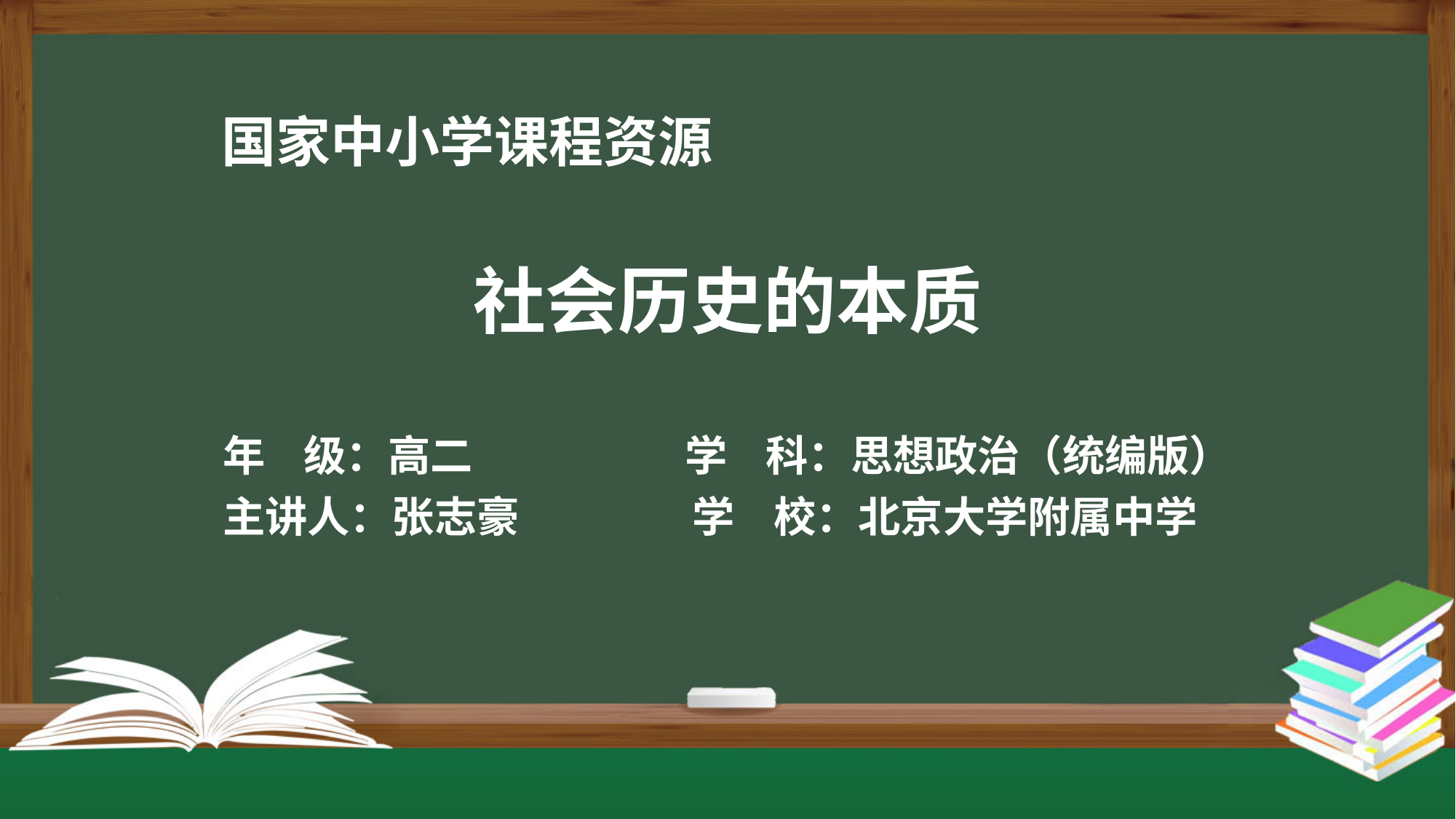

社会历史的本质
年    级：高二                      学    科：思想政治（统编版）
主讲人：张志豪                  学    校：北京大学附属中学